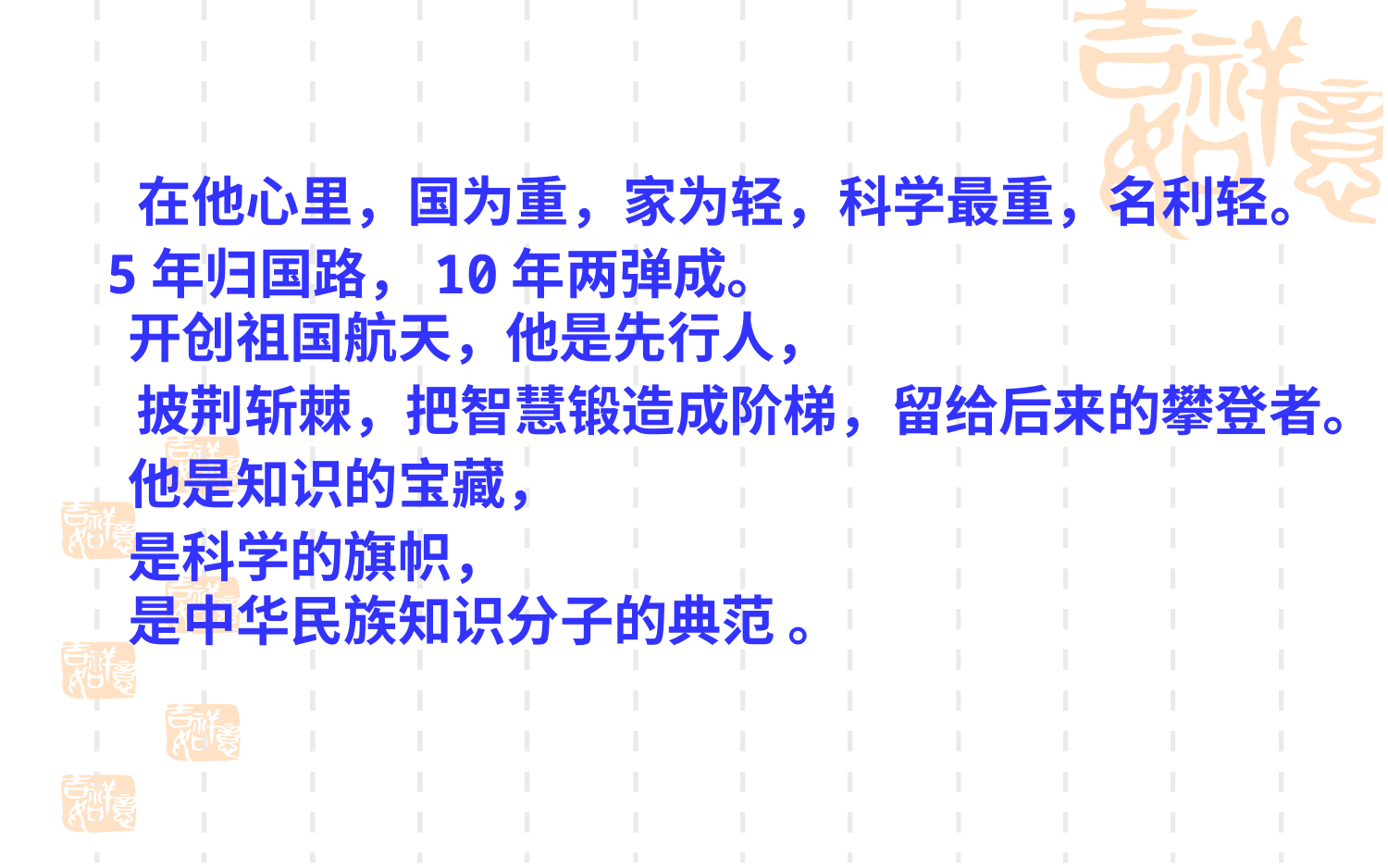

在他心里，国为重，家为轻，科学最重，名利轻。
5年归国路，10年两弹成。
开创祖国航天，他是先行人，
披荆斩棘，把智慧锻造成阶梯，留给后来的攀登者。
他是知识的宝藏，
是科学的旗帜，
是中华民族知识分子的典范 。